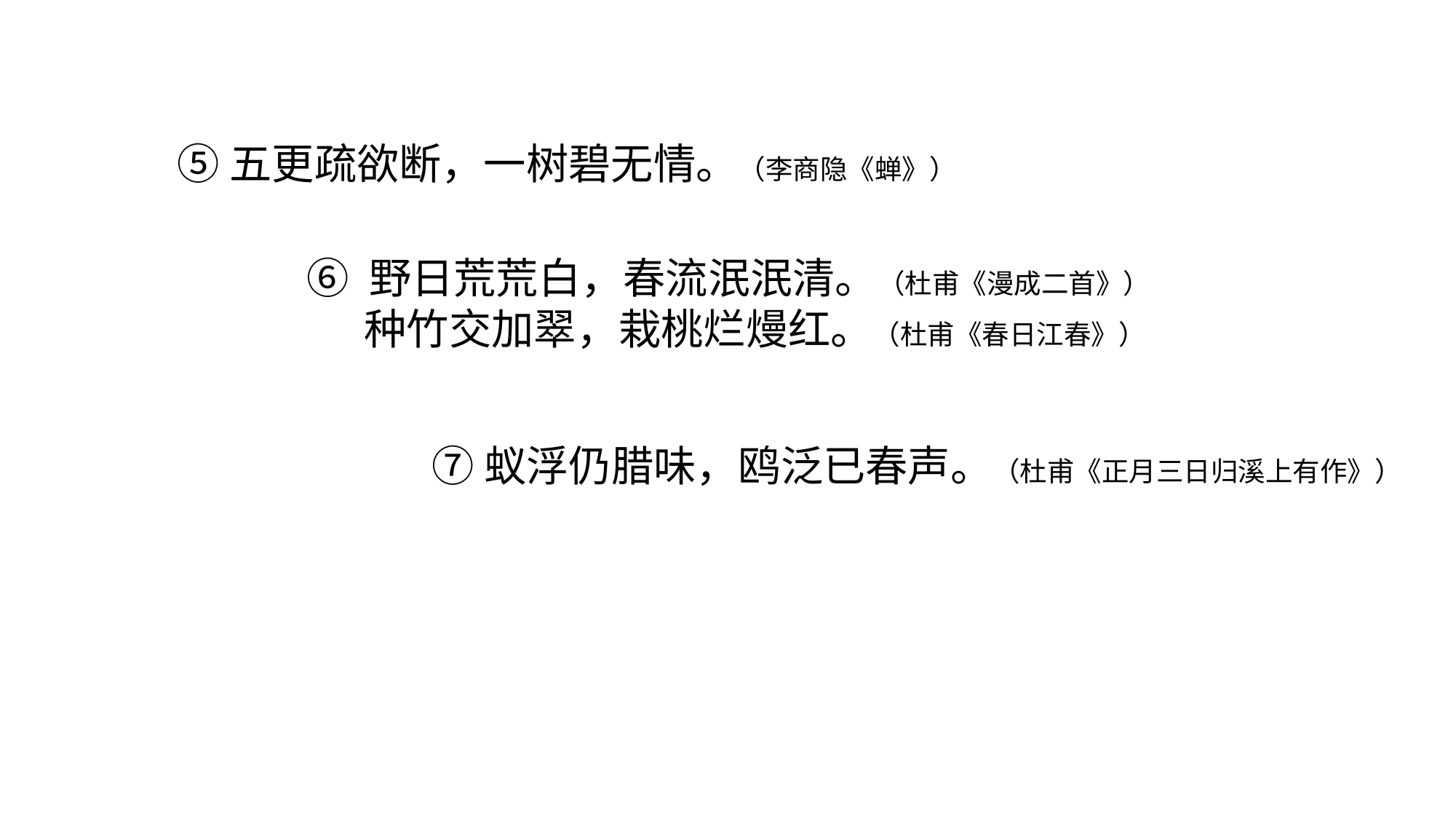

#
⑤五更疏欲断，一树碧无情。（李商隐《蝉》）
⑥ 野日荒荒白，春流泯泯清。（杜甫《漫成二首》）
     种竹交加翠，栽桃烂熳红。（杜甫《春日江春》）

⑦蚁浮仍腊味，鸥泛已春声。（杜甫《正月三日归溪上有作》）